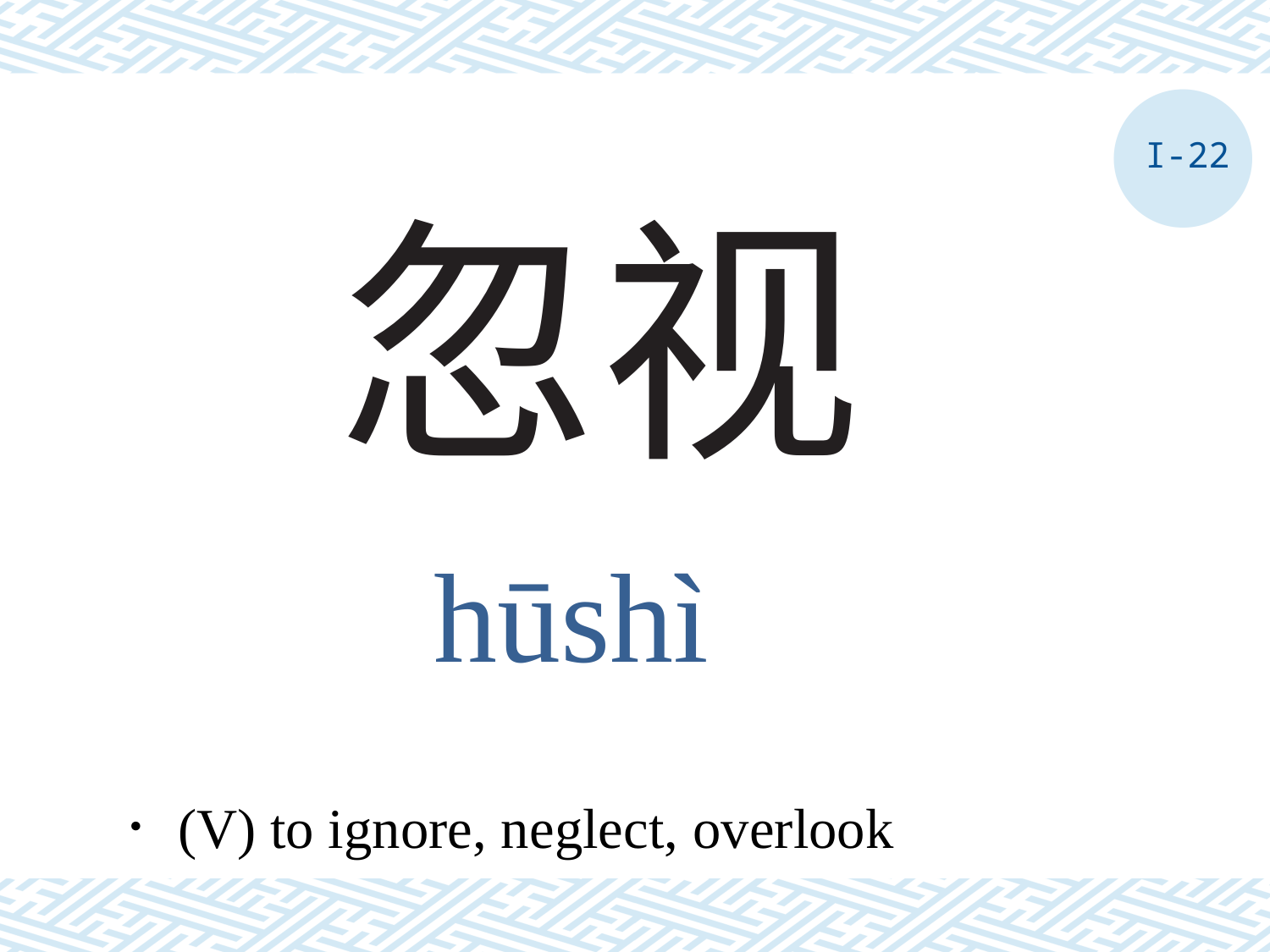

I-22

# 忽视
hūshì
．(V) to ignore, neglect, overlook